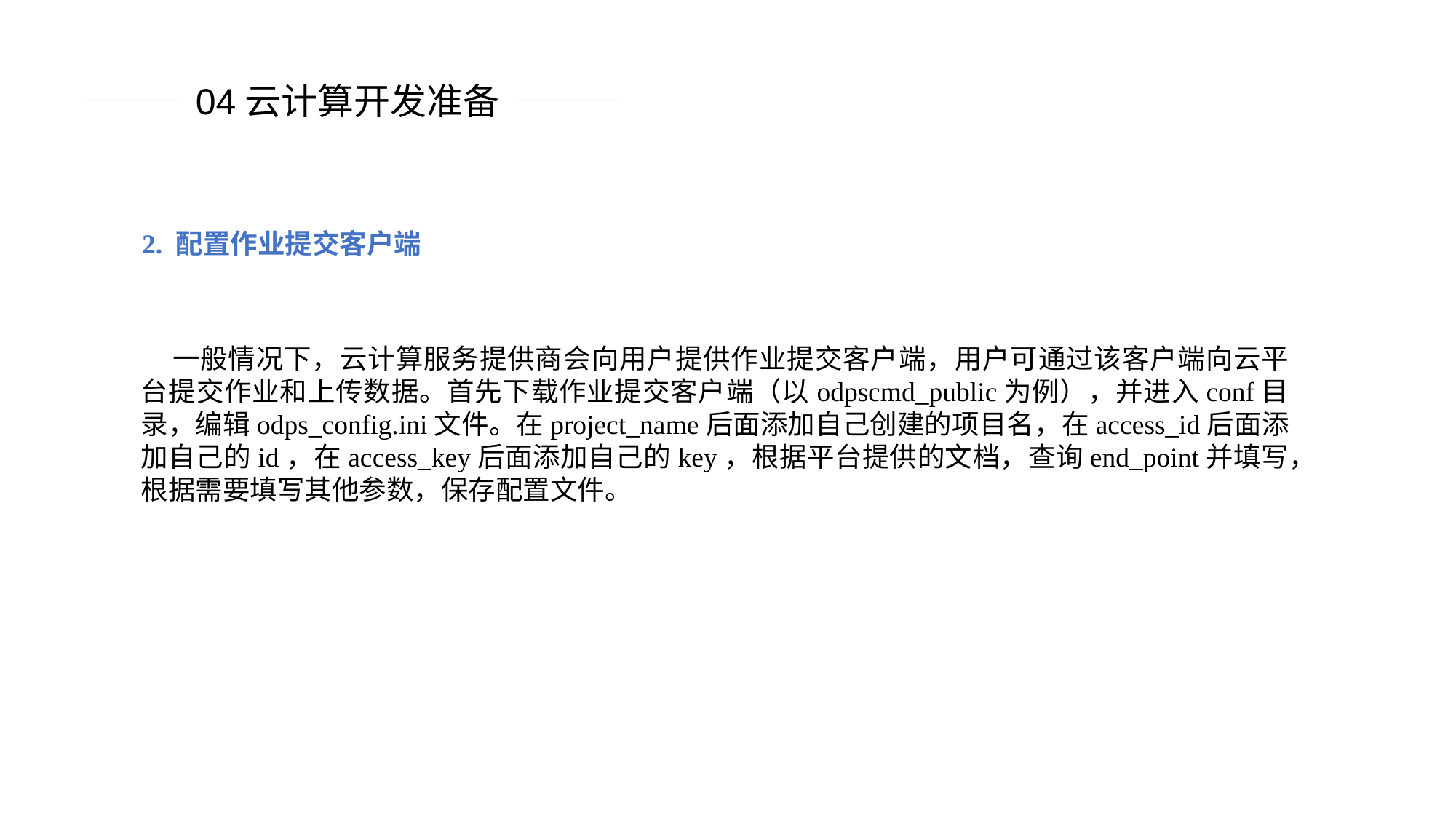

04云计算开发准备
2. 配置作业提交客户端
一般情况下，云计算服务提供商会向用户提供作业提交客户端，用户可通过该客户端向云平台提交作业和上传数据。首先下载作业提交客户端（以odpscmd_public为例），并进入conf目录，编辑odps_config.ini文件。在project_name后面添加自己创建的项目名，在access_id后面添加自己的id，在access_key后面添加自己的key，根据平台提供的文档，查询end_point并填写，根据需要填写其他参数，保存配置文件。